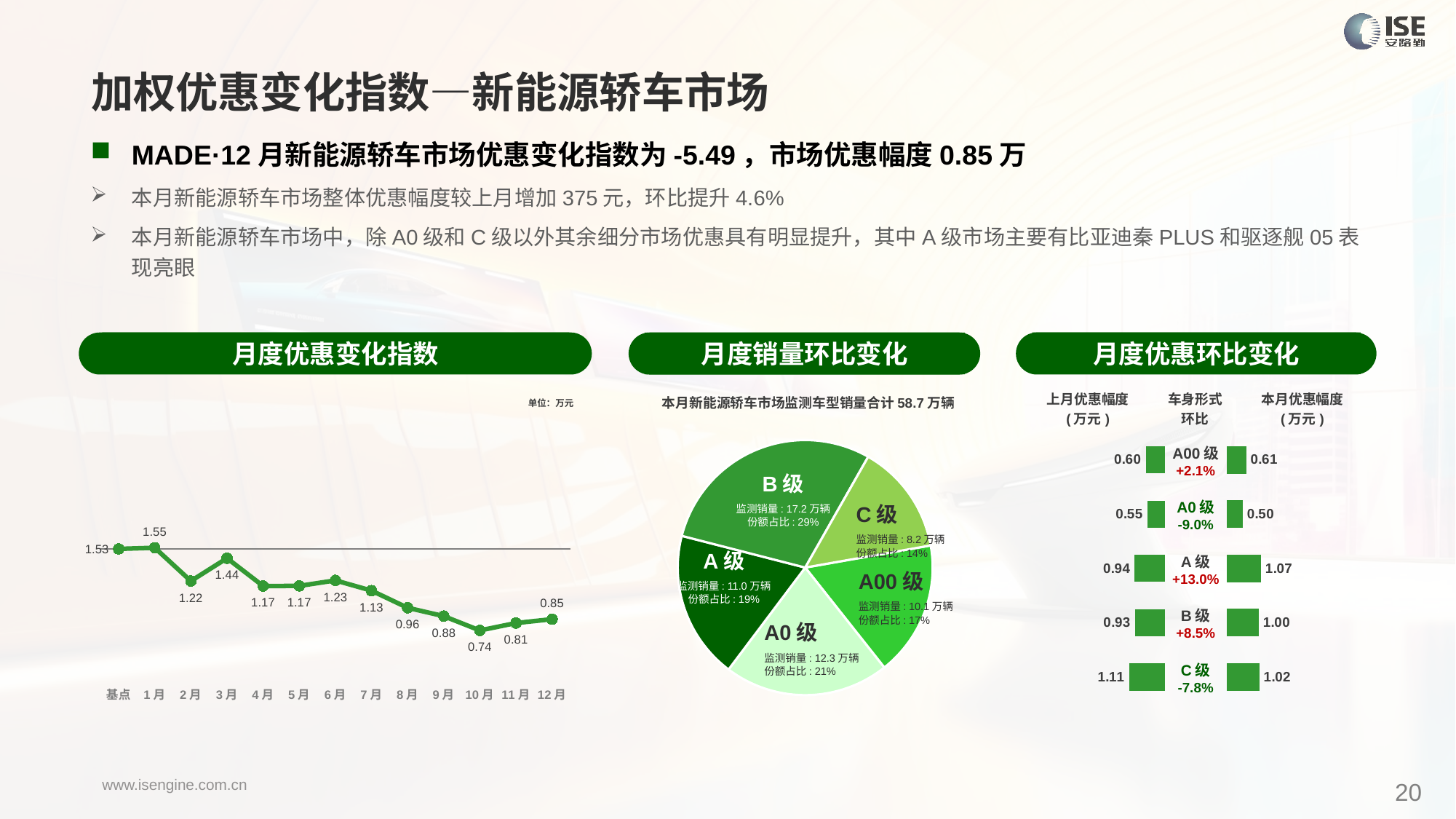

加权优惠变化指数—新能源轿车市场
MADE·12月新能源轿车市场优惠变化指数为-5.49，市场优惠幅度0.85万
本月新能源轿车市场整体优惠幅度较上月增加375元，环比提升4.6%
本月新能源轿车市场中，除A0级和C级以外其余细分市场优惠具有明显提升，其中A级市场主要有比亚迪秦PLUS和驱逐舰05表现亮眼
月度优惠变化指数

月度优惠环比变化

月度销量环比变化

本月新能源轿车市场监测车型销量合计58.7万辆

### Chart

| Category | 细分市场 |
|---|---|
| A00级 | 100456.00000000122 |
| A0 | 122778.0000000002 |
| A级 | 110007.00000000061 |
| B级 | 171519.00000000114 |
| C级 | 82102.0000000007 |
B级
监测销量: 17.2万辆
份额占比: 29%
C级
监测销量: 8.2万辆
份额占比: 14%
A级
监测销量: 11.0万辆
份额占比: 19%
A00级
监测销量: 10.1万辆
份额占比: 17%
A0级
监测销量: 12.3万辆
份额占比: 21%

### Chart

| Category | Y2024 |
|---|---|
| 基点 | 0.0 |
| 1月 | 0.09 |
| 2月 | -2.51 |
| 3月 | -0.73 |
| 4月 | -2.9 |
| 5月 | -2.89 |
| 6月 | -2.46 |
| 7月 | -3.26 |
| 8月 | -4.6 |
| 9月 | -5.25 |
| 10月 | -6.37 |
| 11月 | -5.79 |
| 12月 | -5.49 |
| 上月优惠幅度 (万元) | 车身形式 环比 | 本月优惠幅度 (万元) |
| --- | --- | --- |
单位：万元
| A00级 +2.1% |
| --- |
| A0级 -9.0% |
| A级 +13.0% |
| B级 +8.5% |
| C级 -7.8% |

### Chart

| Category | 成交均价 |
|---|---|
| A00 | 0.6 |
| A0 | 0.55 |
| A | 0.94 |
| B | 0.93 |
| C | 1.11 |

### Chart

| Category | 金额 |
|---|---|
| A00 | 0.61 |
| A0 | 0.5 |
| A | 1.07 |
| B | 1.0 |
| C | 1.02 |
20